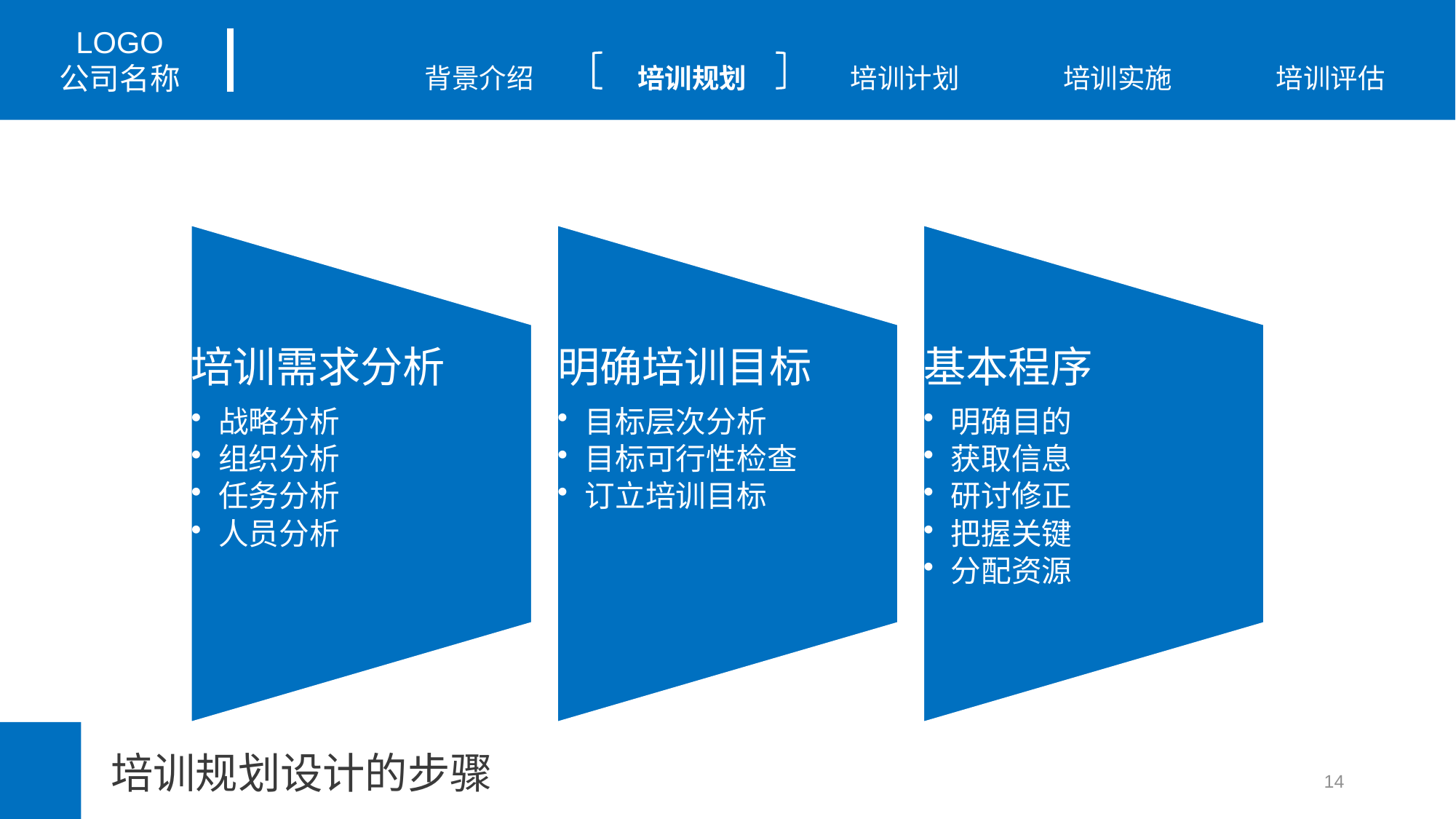

#
培训需求分析
战略分析
组织分析
任务分析
人员分析
明确培训目标
目标层次分析
目标可行性检查
订立培训目标
基本程序
明确目的
获取信息
研讨修正
把握关键
分配资源
培训规划设计的步骤
14